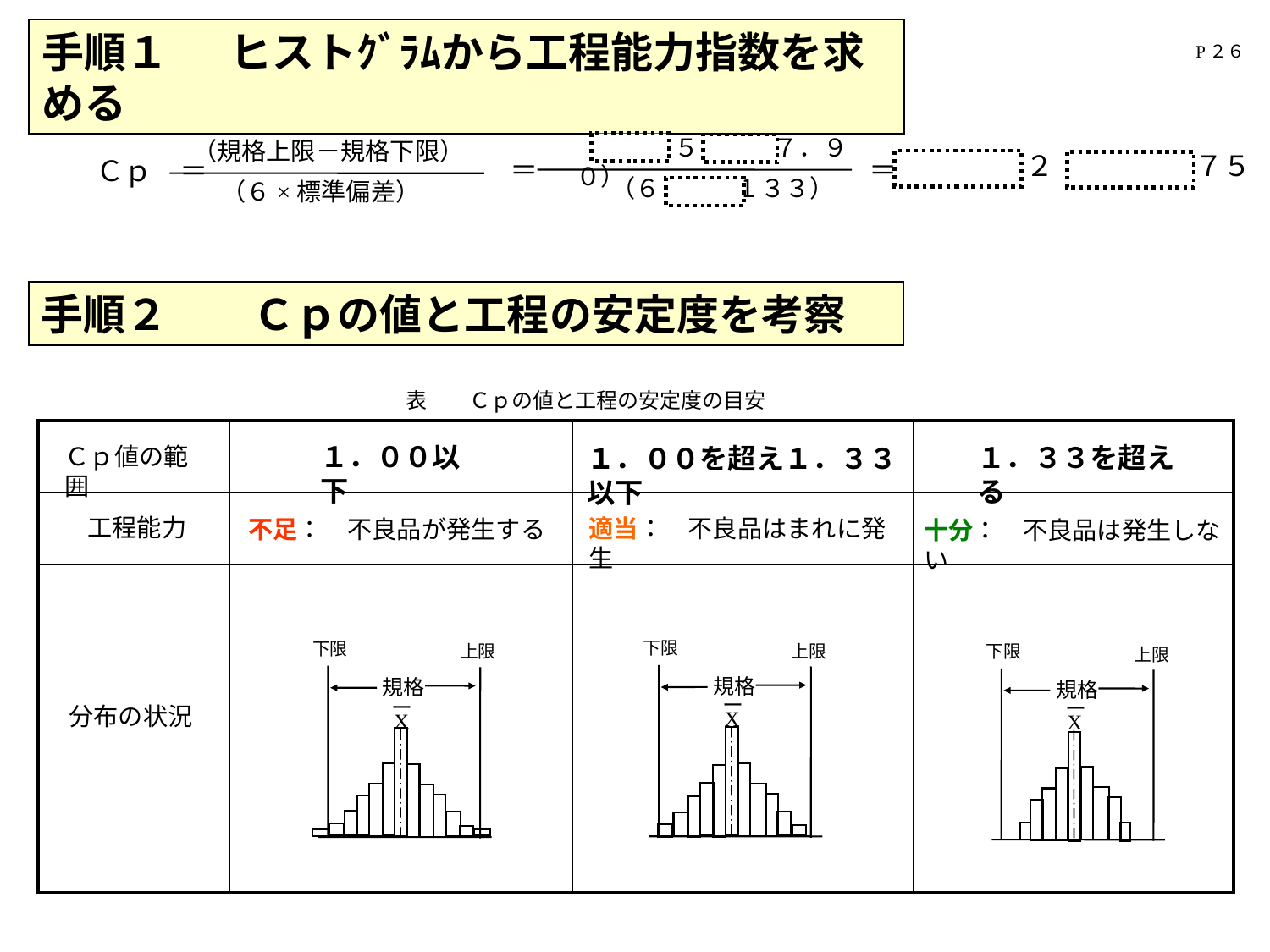

手順１ 　 ヒストｸﾞﾗﾑから工程能力指数を求める
P２６
（７８．５０－７７．９０）
（６×０．１３３）

（規格上限－規格下限）
（６×標準偏差）

０．７５２　→　０．７５
＝
＝
　　Ｃｐ　＝

手順２　　Ｃｐの値と工程の安定度を考察
表　　Ｃｐの値と工程の安定度の目安
|  |  |  |  |
| --- | --- | --- | --- |
|  |  |  |  |
|  |  |  |  |
１．００以下
１．３３を超える
１．００を超え１．３３以下
Ｃｐ値の範囲
　工程能力
適当：　不良品はまれに発生
不足：　不良品が発生する
十分：　不良品は発生しない
下限
上限

規格

ー
X

下限
上限

規格

下限
上限

規格

ー
X

ー
X

分布の状況